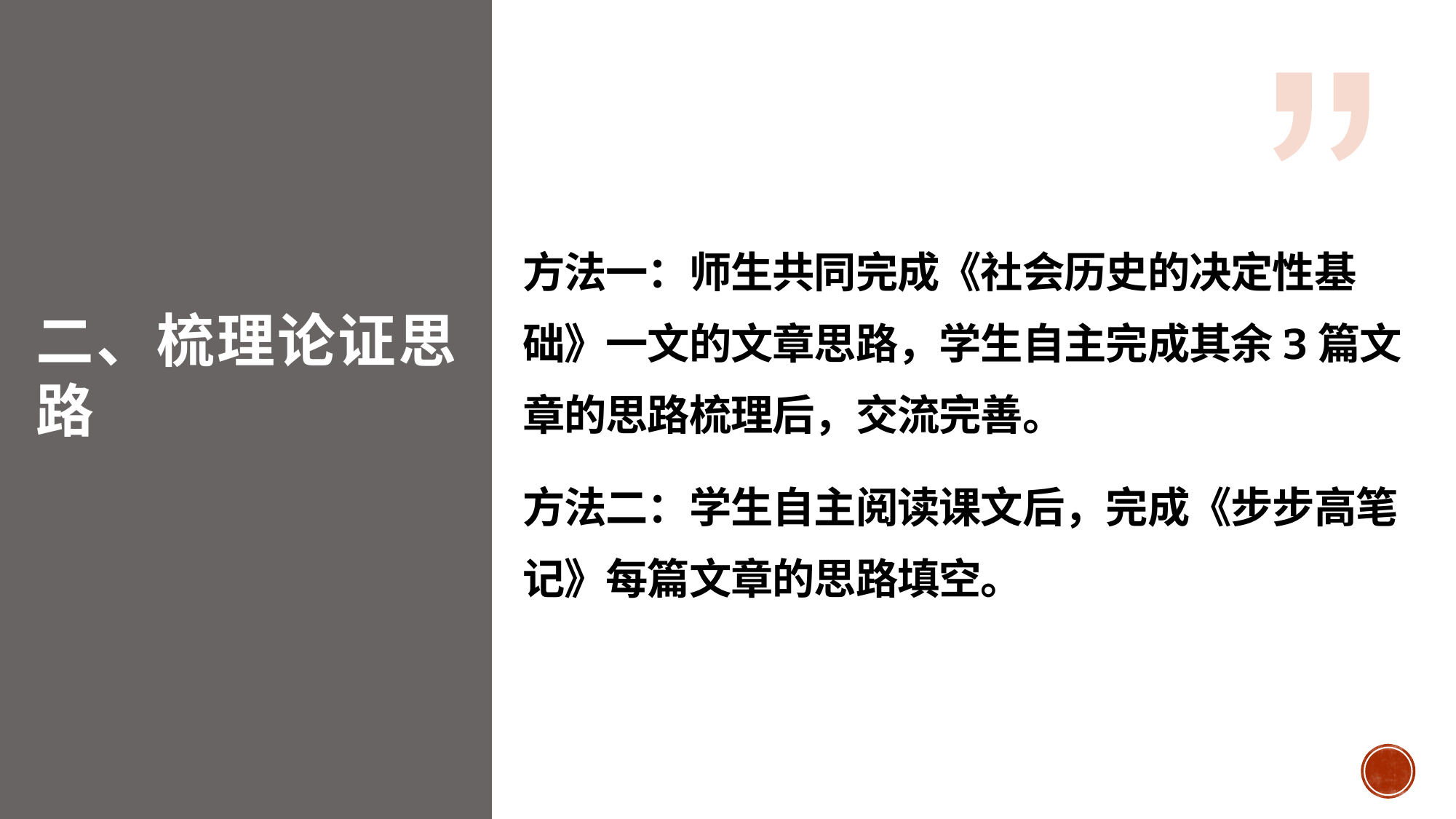

方法一：师生共同完成《社会历史的决定性基础》一文的文章思路，学生自主完成其余3篇文章的思路梳理后，交流完善。
方法二：学生自主阅读课文后，完成《步步高笔记》每篇文章的思路填空。
二、梳理论证思路